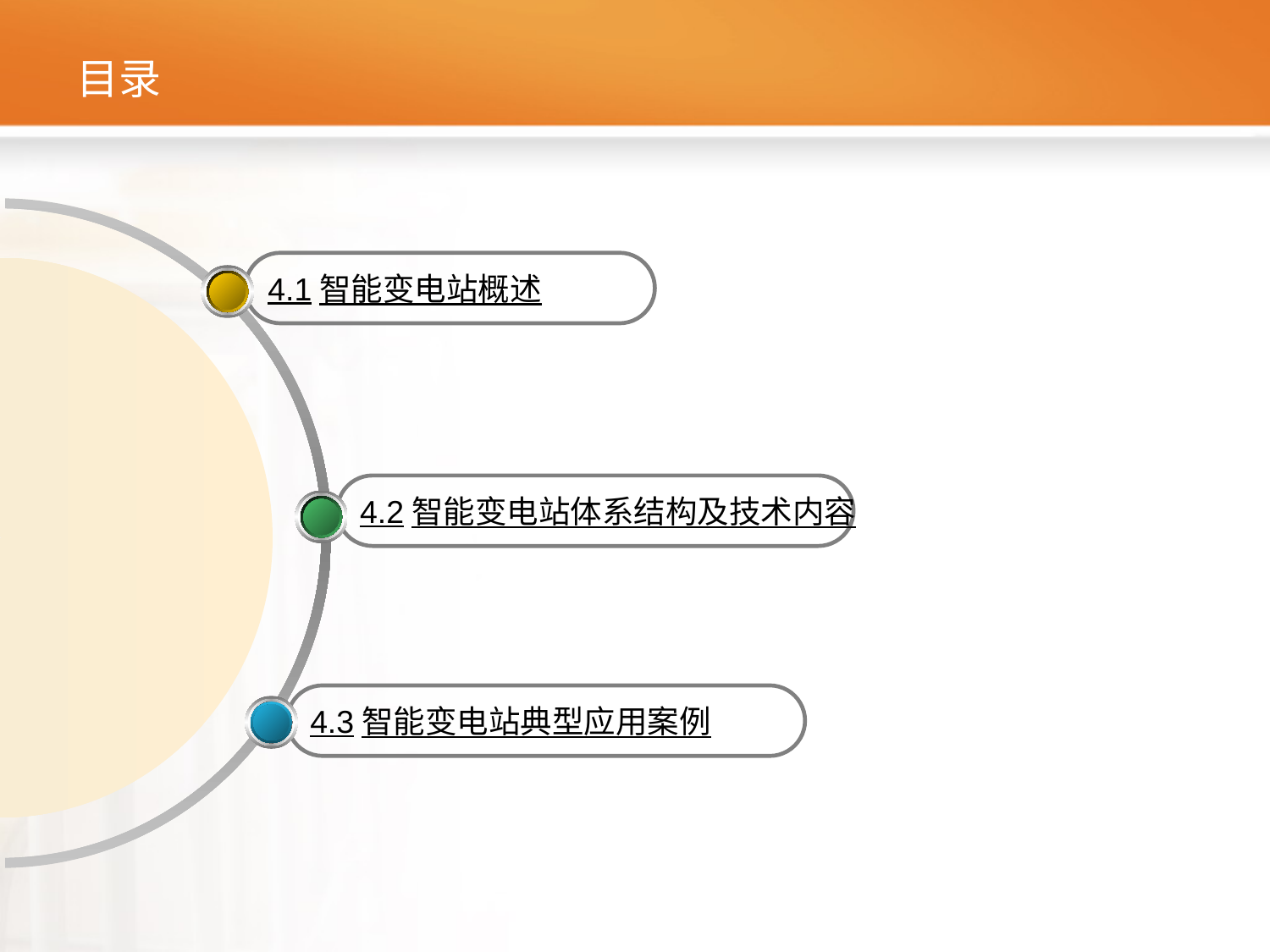

# 目录

4.1智能变电站概述

4.2智能变电站体系结构及技术内容

4.3智能变电站典型应用案例